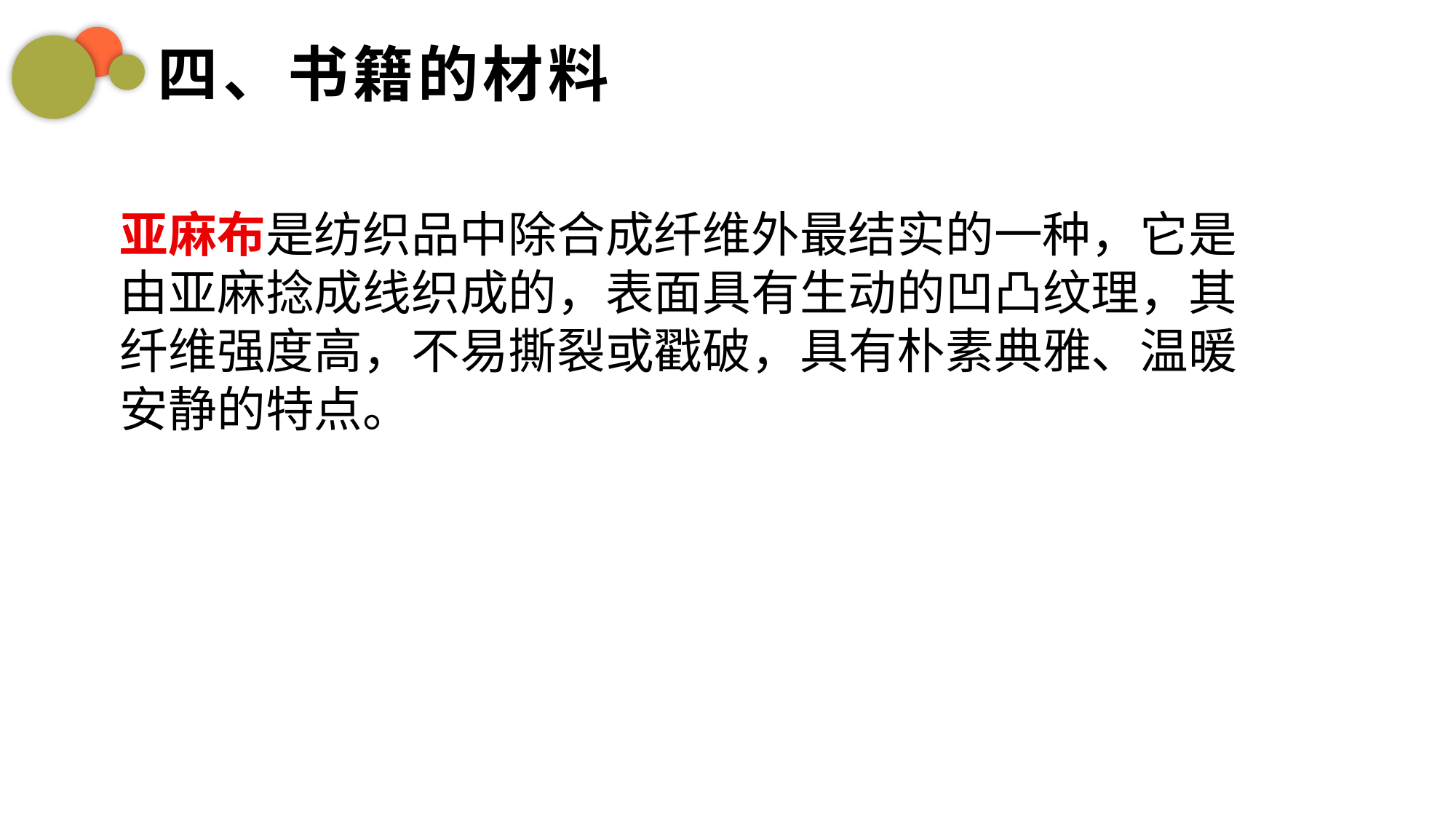

四、书籍的材料
亚麻布是纺织品中除合成纤维外最结实的一种，它是由亚麻捻成线织成的，表面具有生动的凹凸纹理，其纤维强度高，不易撕裂或戳破，具有朴素典雅、温暖安静的特点。